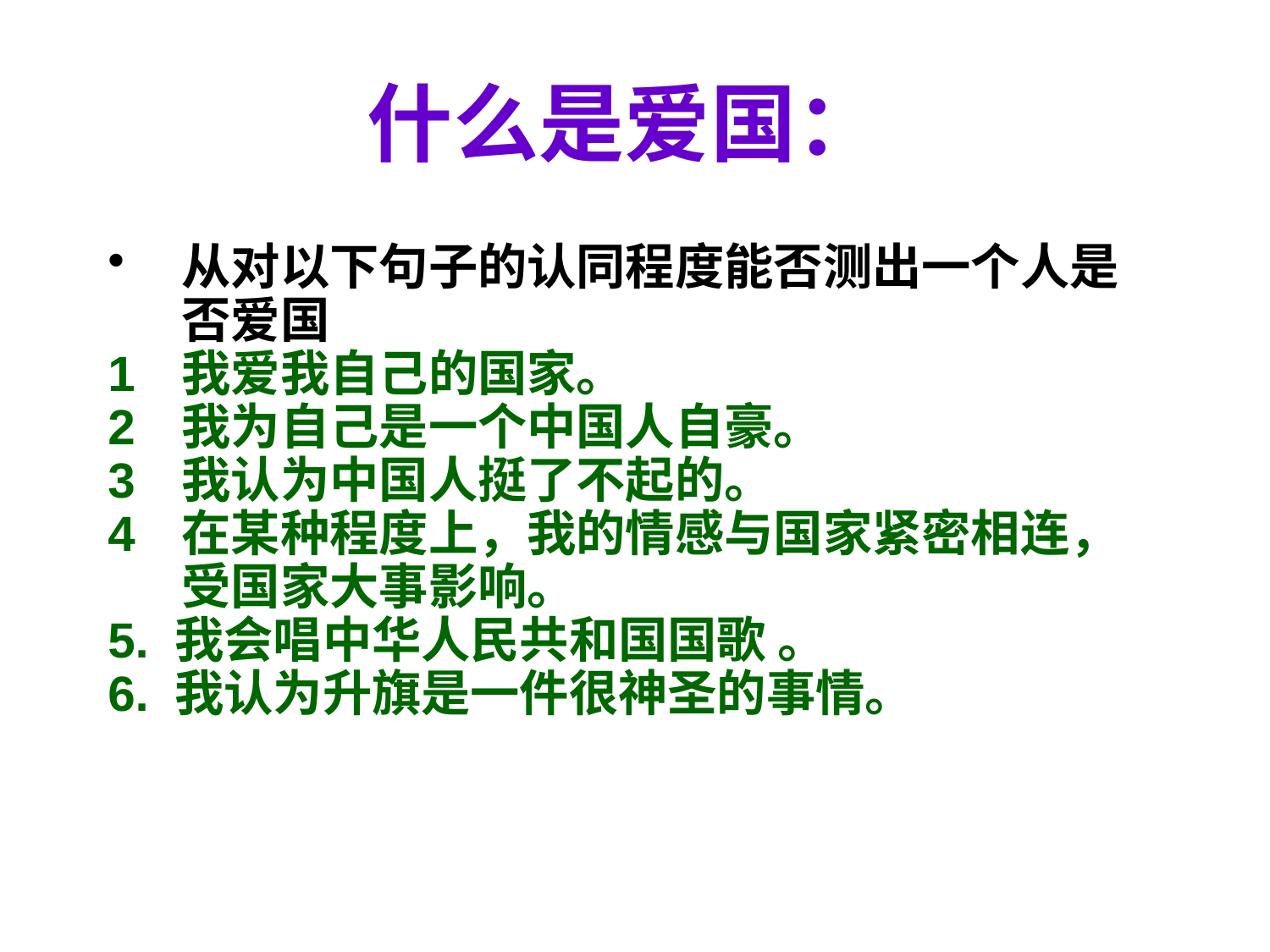

# 什么是爱国：
从对以下句子的认同程度能否测出一个人是否爱国
我爱我自己的国家。
我为自己是一个中国人自豪。
我认为中国人挺了不起的。
在某种程度上，我的情感与国家紧密相连，受国家大事影响。
5. 我会唱中华人民共和国国歌 。
6. 我认为升旗是一件很神圣的事情。